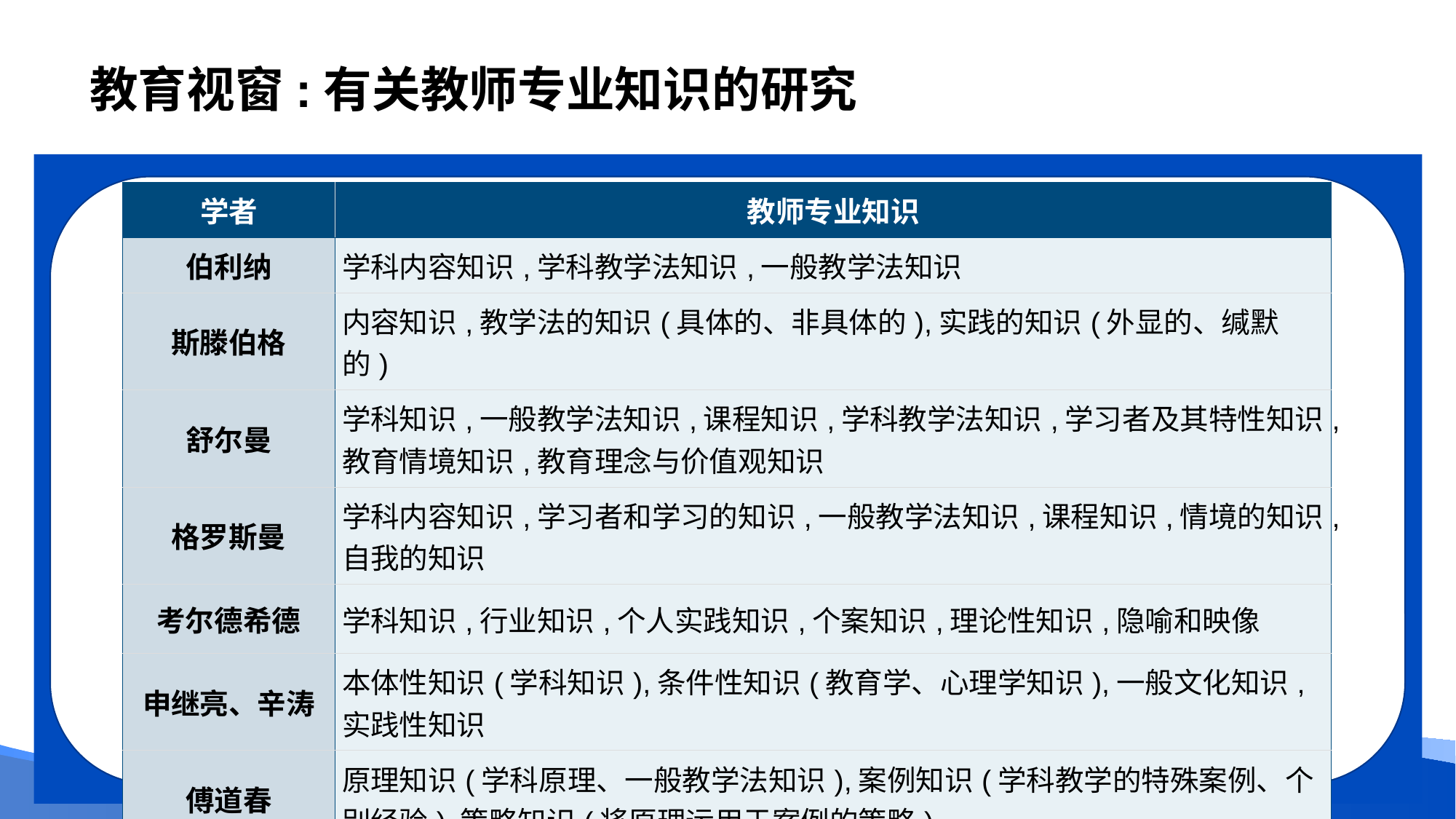

# 教育视窗:有关教师专业知识的研究

| 学者 | 教师专业知识 |
| --- | --- |
| 伯利纳 | 学科内容知识,学科教学法知识,一般教学法知识 |
| 斯滕伯格 | 内容知识,教学法的知识(具体的、非具体的),实践的知识(外显的、缄默的) |
| 舒尔曼 | 学科知识,一般教学法知识,课程知识,学科教学法知识,学习者及其特性知识,教育情境知识,教育理念与价值观知识 |
| 格罗斯曼 | 学科内容知识,学习者和学习的知识,一般教学法知识,课程知识,情境的知识,自我的知识 |
| 考尔德希德 | 学科知识,行业知识,个人实践知识,个案知识,理论性知识,隐喻和映像 |
| 申继亮、辛涛 | 本体性知识(学科知识),条件性知识(教育学、心理学知识),一般文化知识,实践性知识 |
| 傅道春 | 原理知识(学科原理、一般教学法知识),案例知识(学科教学的特殊案例、个别经验),策略知识(将原理运用于案例的策略) |